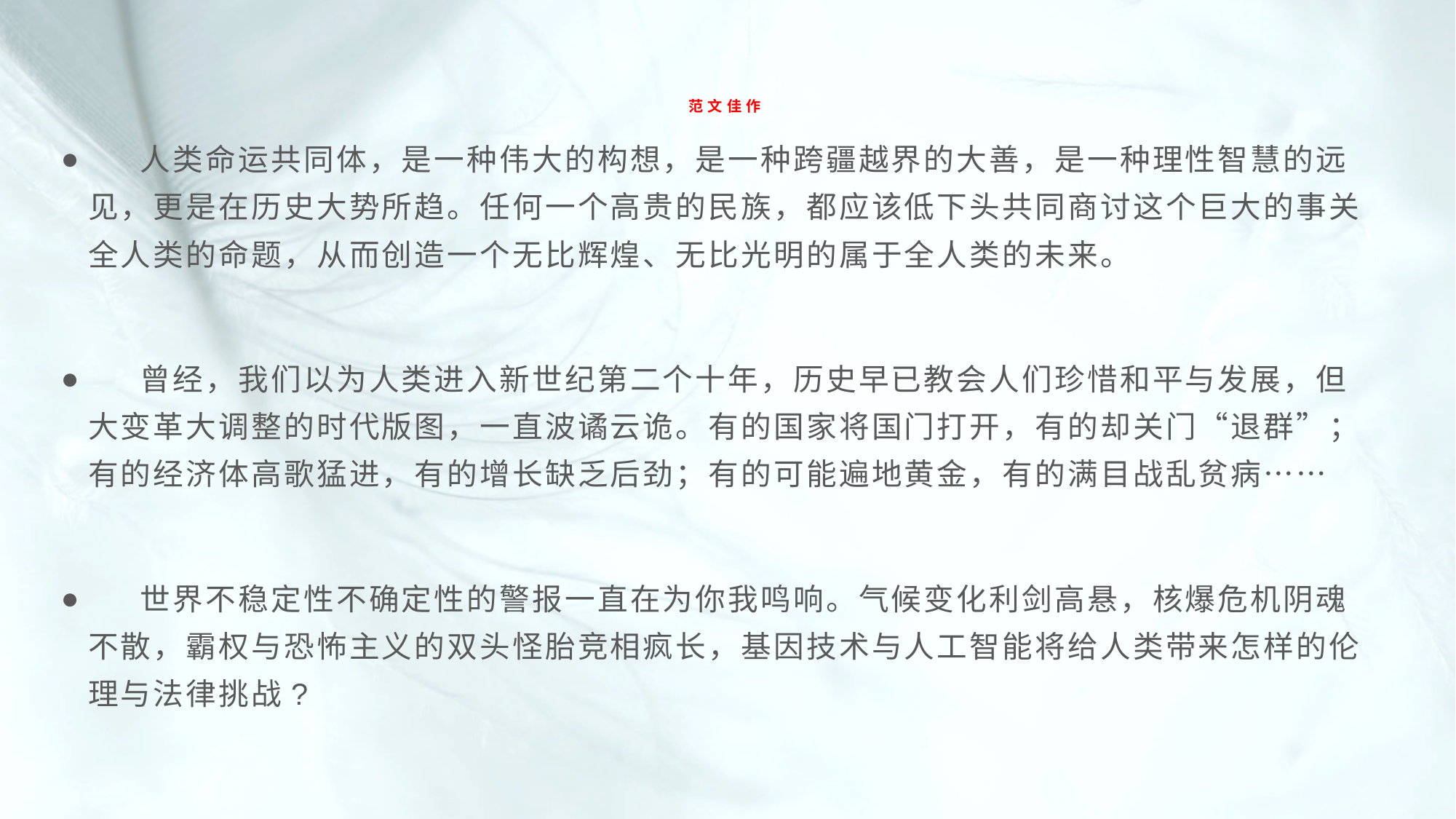

# 范文佳作
     人类命运共同体，是一种伟大的构想，是一种跨疆越界的大善，是一种理性智慧的远见，更是在历史大势所趋。任何一个高贵的民族，都应该低下头共同商讨这个巨大的事关全人类的命题，从而创造一个无比辉煌、无比光明的属于全人类的未来。

     曾经，我们以为人类进入新世纪第二个十年，历史早已教会人们珍惜和平与发展，但大变革大调整的时代版图，一直波谲云诡。有的国家将国门打开，有的却关门“退群”；有的经济体高歌猛进，有的增长缺乏后劲；有的可能遍地黄金，有的满目战乱贫病……

     世界不稳定性不确定性的警报一直在为你我鸣响。气候变化利剑高悬，核爆危机阴魂不散，霸权与恐怖主义的双头怪胎竞相疯长，基因技术与人工智能将给人类带来怎样的伦理与法律挑战?